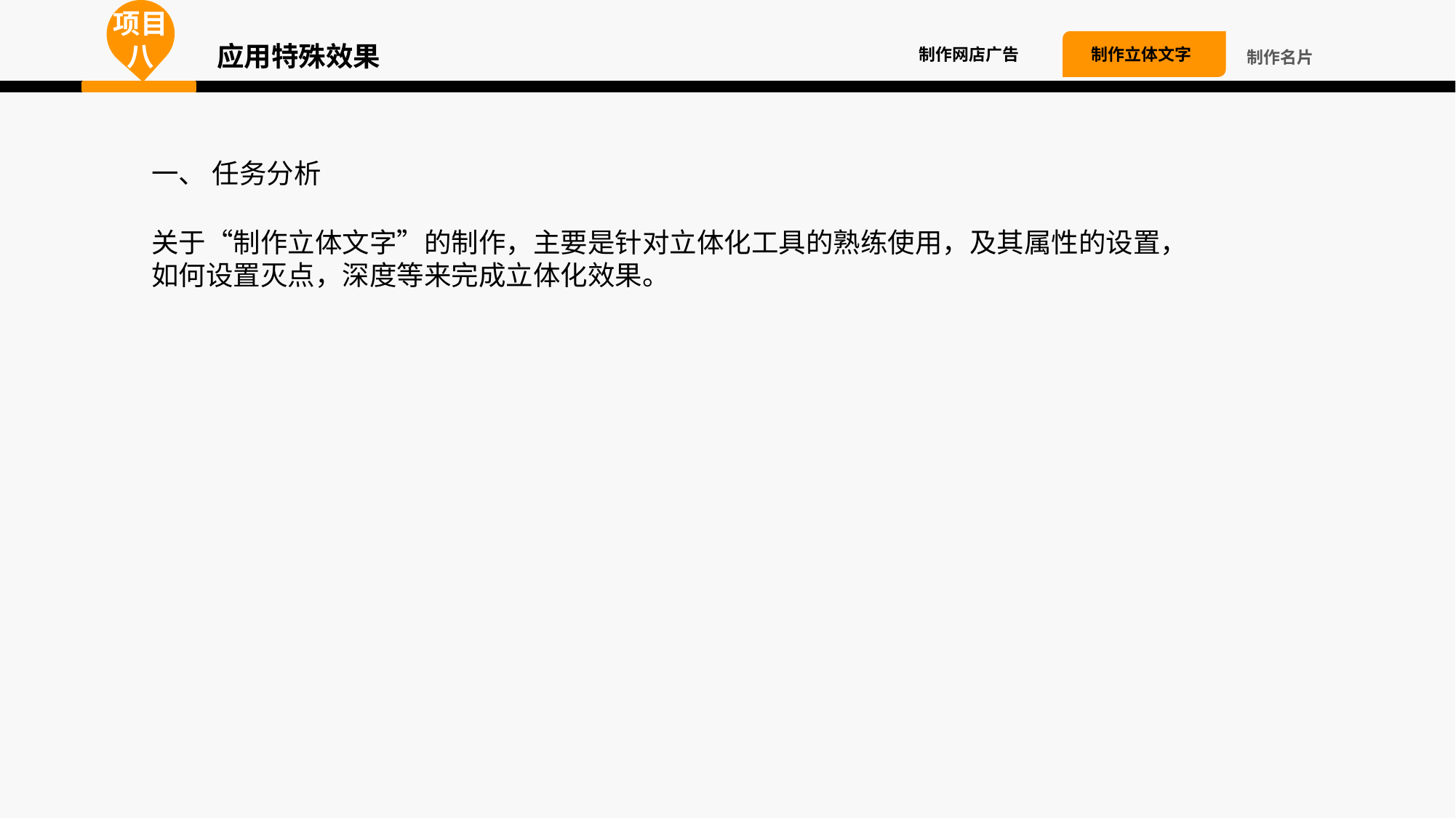

项目八

应用特殊效果
制作网店广告
制作立体文字

制作名片
一、 任务分析
关于“制作立体文字”的制作，主要是针对立体化工具的熟练使用，及其属性的设置，如何设置灭点，深度等来完成立体化效果。